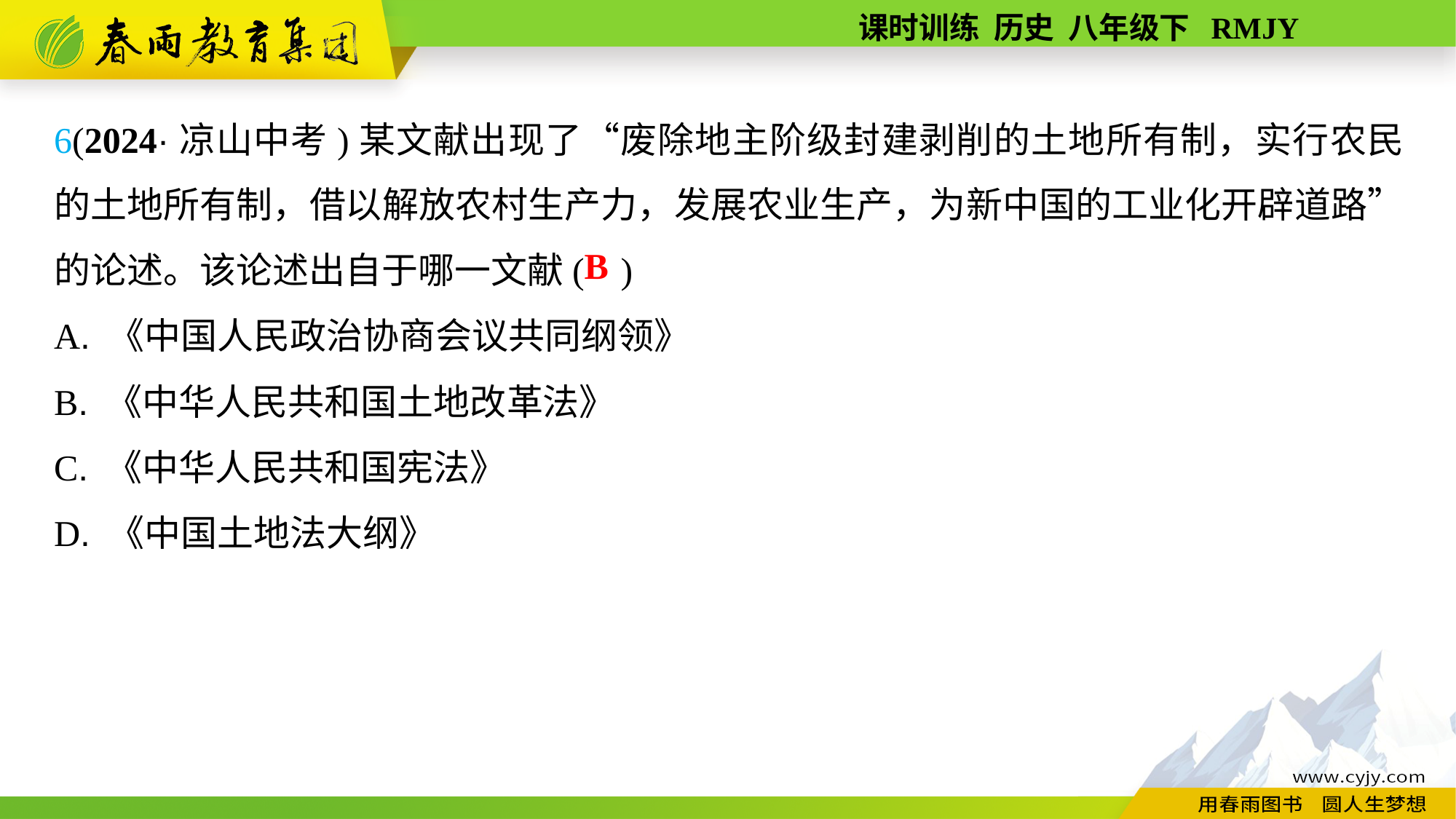

6(2024·凉山中考)某文献出现了“废除地主阶级封建剥削的土地所有制，实行农民的土地所有制，借以解放农村生产力，发展农业生产，为新中国的工业化开辟道路”的论述。该论述出自于哪一文献(    )
A. 《中国人民政治协商会议共同纲领》
B. 《中华人民共和国土地改革法》
C. 《中华人民共和国宪法》
D. 《中国土地法大纲》
B